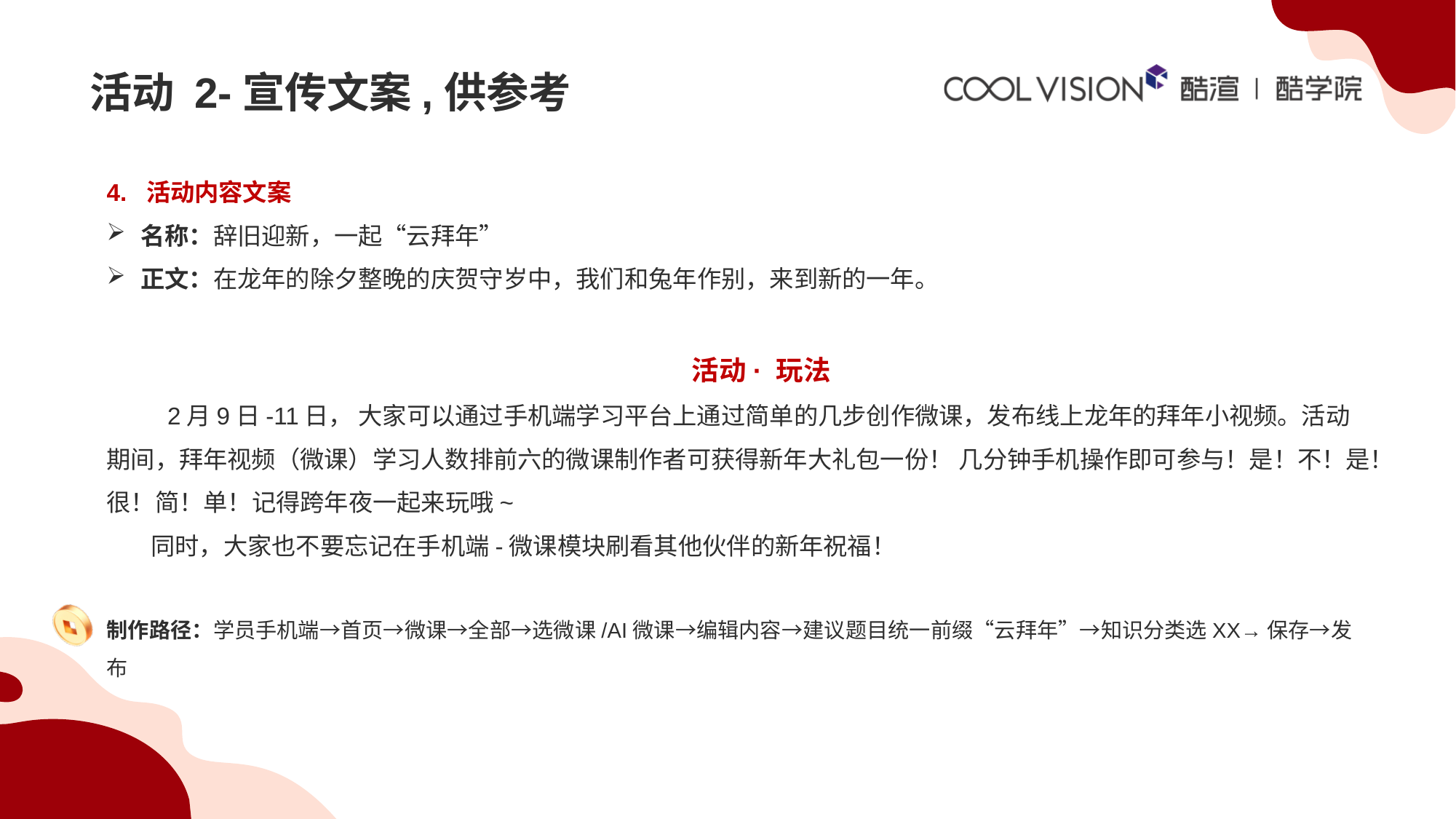

# 活动 2-宣传文案,供参考
4.  活动内容文案
名称：辞旧迎新，一起“云拜年”
正文：在龙年的除夕整晚的庆贺守岁中，我们和兔年作别，来到新的一年。

       活动· 玩法
         2月9日-11日， 大家可以通过手机端学习平台上通过简单的几步创作微课，发布线上龙年的拜年小视频。活动期间，拜年视频（微课）学习人数排前六的微课制作者可获得新年大礼包一份！ 几分钟手机操作即可参与！是！不！是！很！简！单！记得跨年夜一起来玩哦~
       同时，大家也不要忘记在手机端-微课模块刷看其他伙伴的新年祝福！

制作路径：学员手机端→首页→微课→全部→选微课/AI微课→编辑内容→建议题目统一前缀“云拜年”→知识分类选XX→保存→发布
14